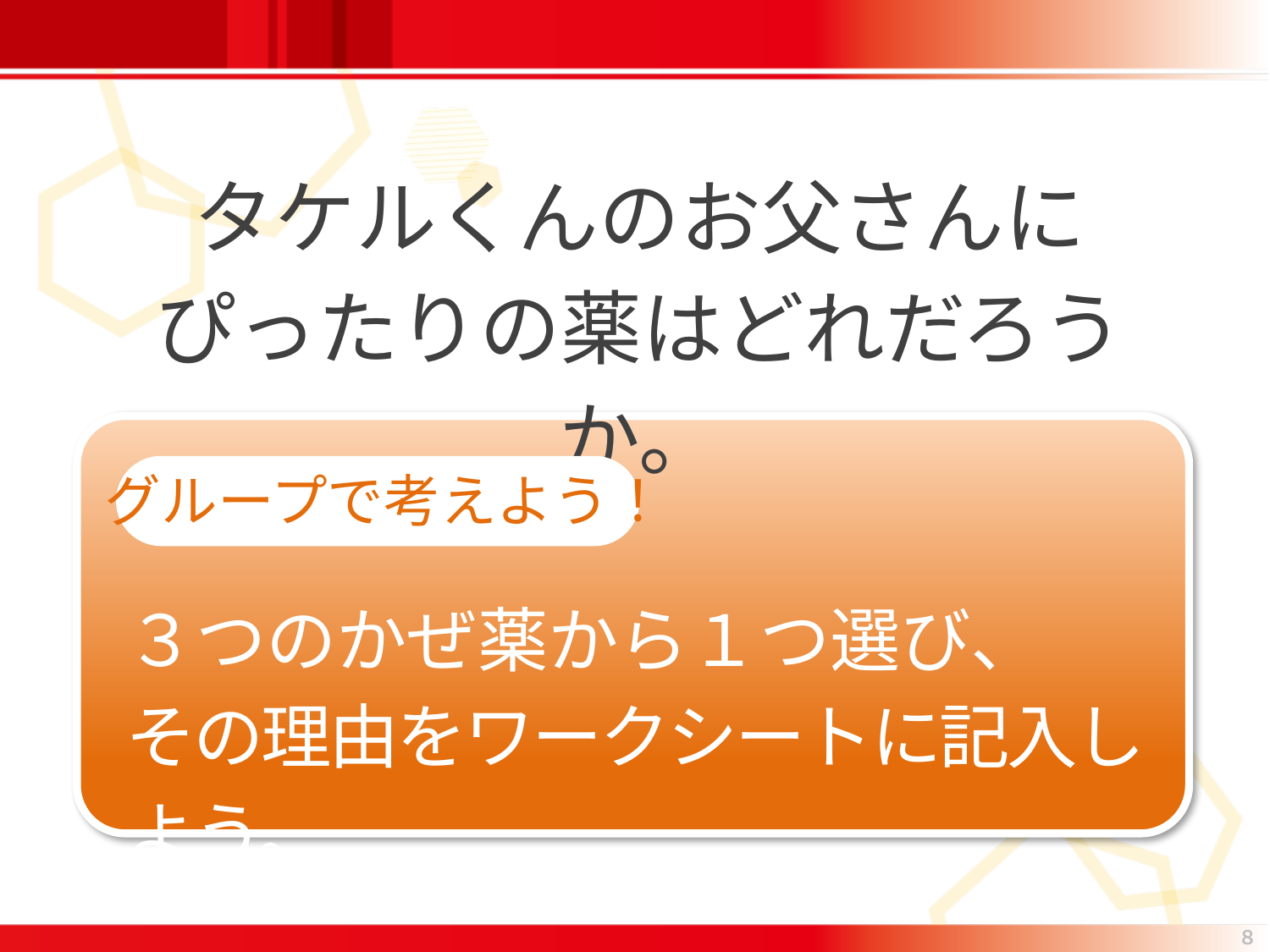

タケルくんのお父さんに
ぴったりの薬はどれだろうか。

グループで考えよう！
３つのかぜ薬から１つ選び、
その理由をワークシートに記入しよう。
８